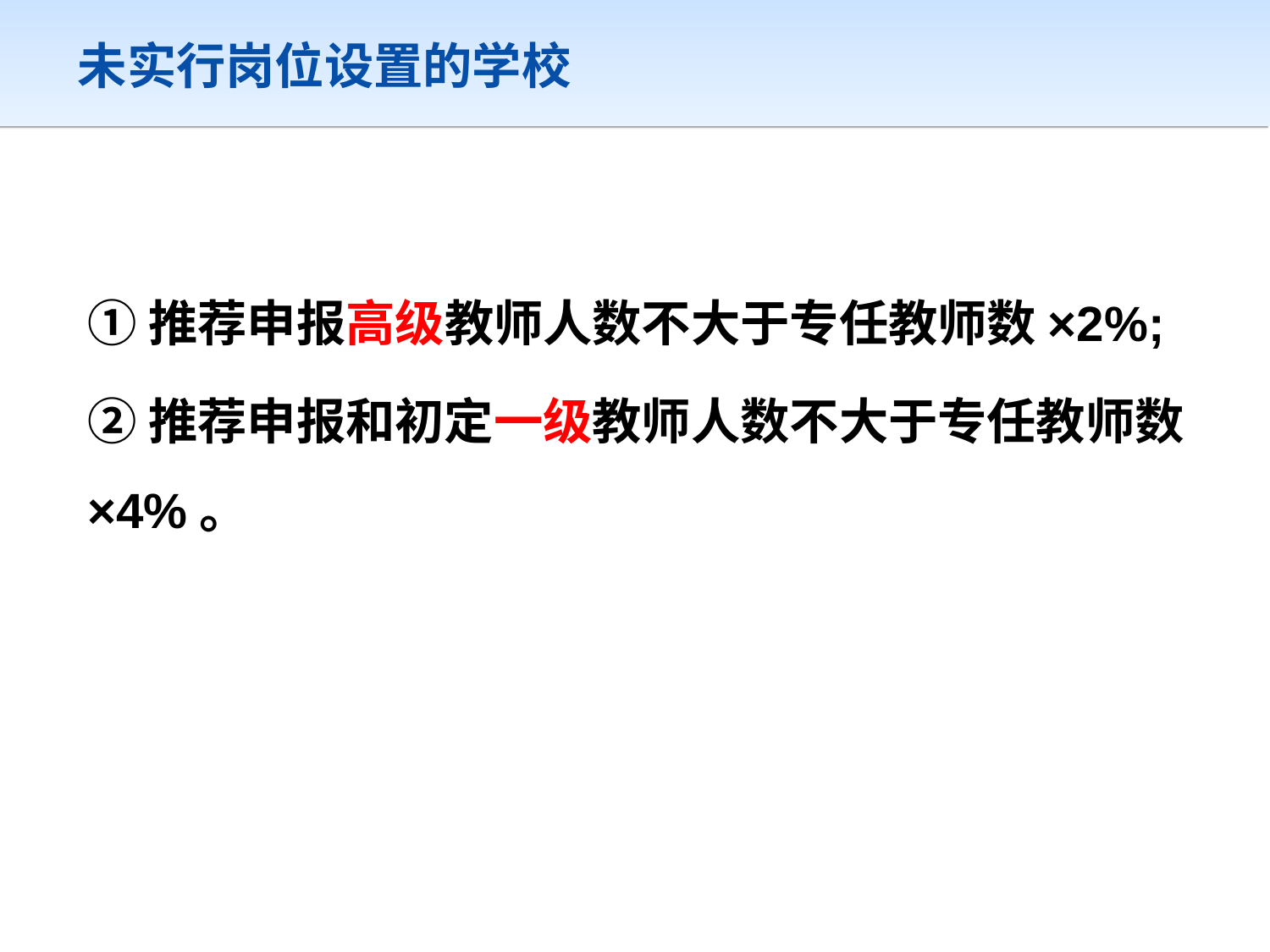

# 未实行岗位设置的学校
①推荐申报高级教师人数不大于专任教师数×2%;
②推荐申报和初定一级教师人数不大于专任教师数×4%。